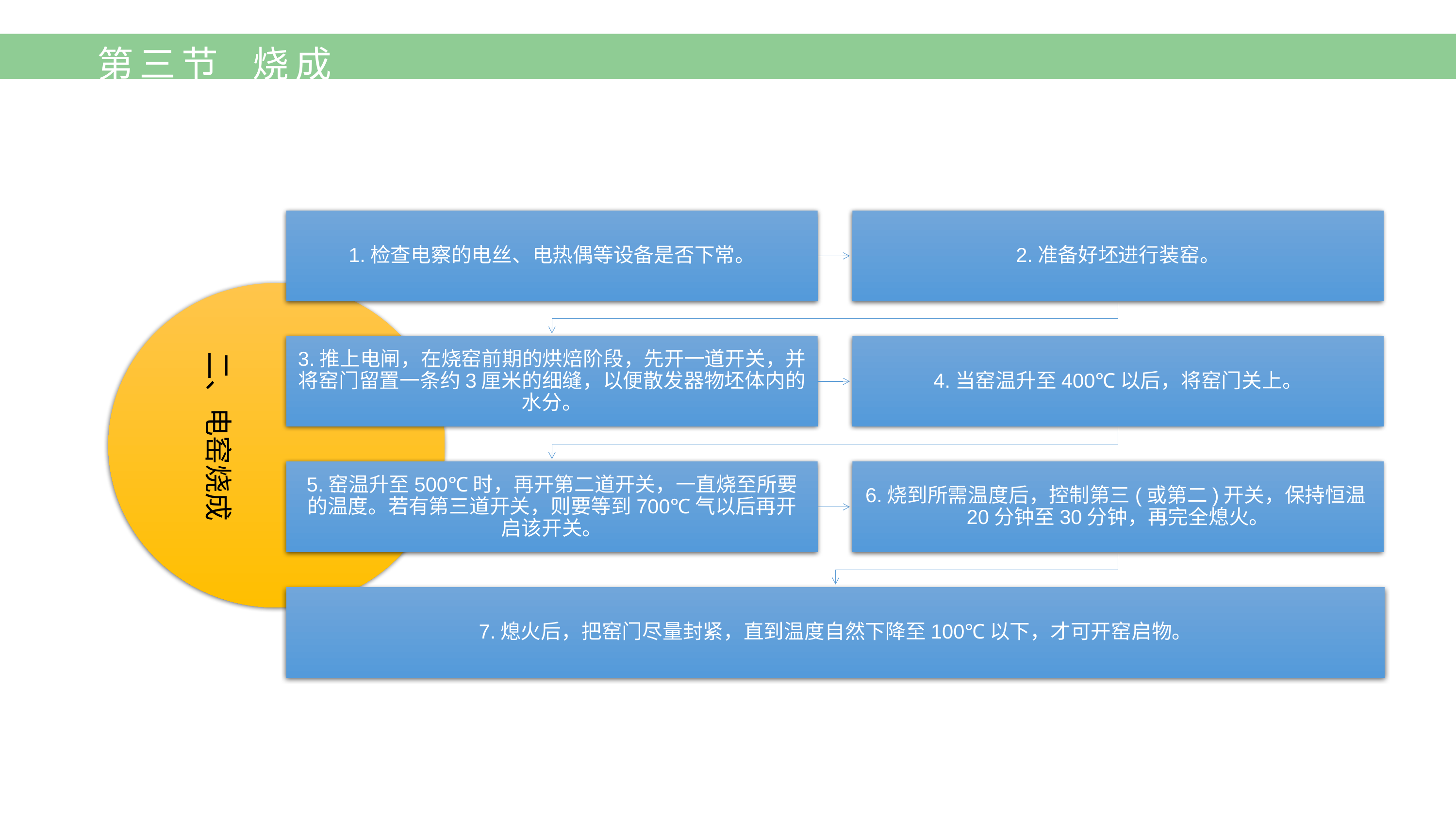

第三节  烧成

1.检查电察的电丝、电热偶等设备是否下常。
2.准备好坯进行装窑。

二、电窑烧成

3.推上电闸，在烧窑前期的烘焙阶段，先开一道开关，并将窑门留置一条约3厘米的细缝，以便散发器物坯体内的水分。
4.当窑温升至400℃以后，将窑门关上。

5.窑温升至500℃时，再开第二道开关，一直烧至所要的温度。若有第三道开关，则要等到700℃气以后再开启该开关。
6.烧到所需温度后，控制第三(或第二)开关，保持恒温20分钟至30分钟，再完全熄火。

7.熄火后，把窑门尽量封紧，直到温度自然下降至100℃以下，才可开窑启物。